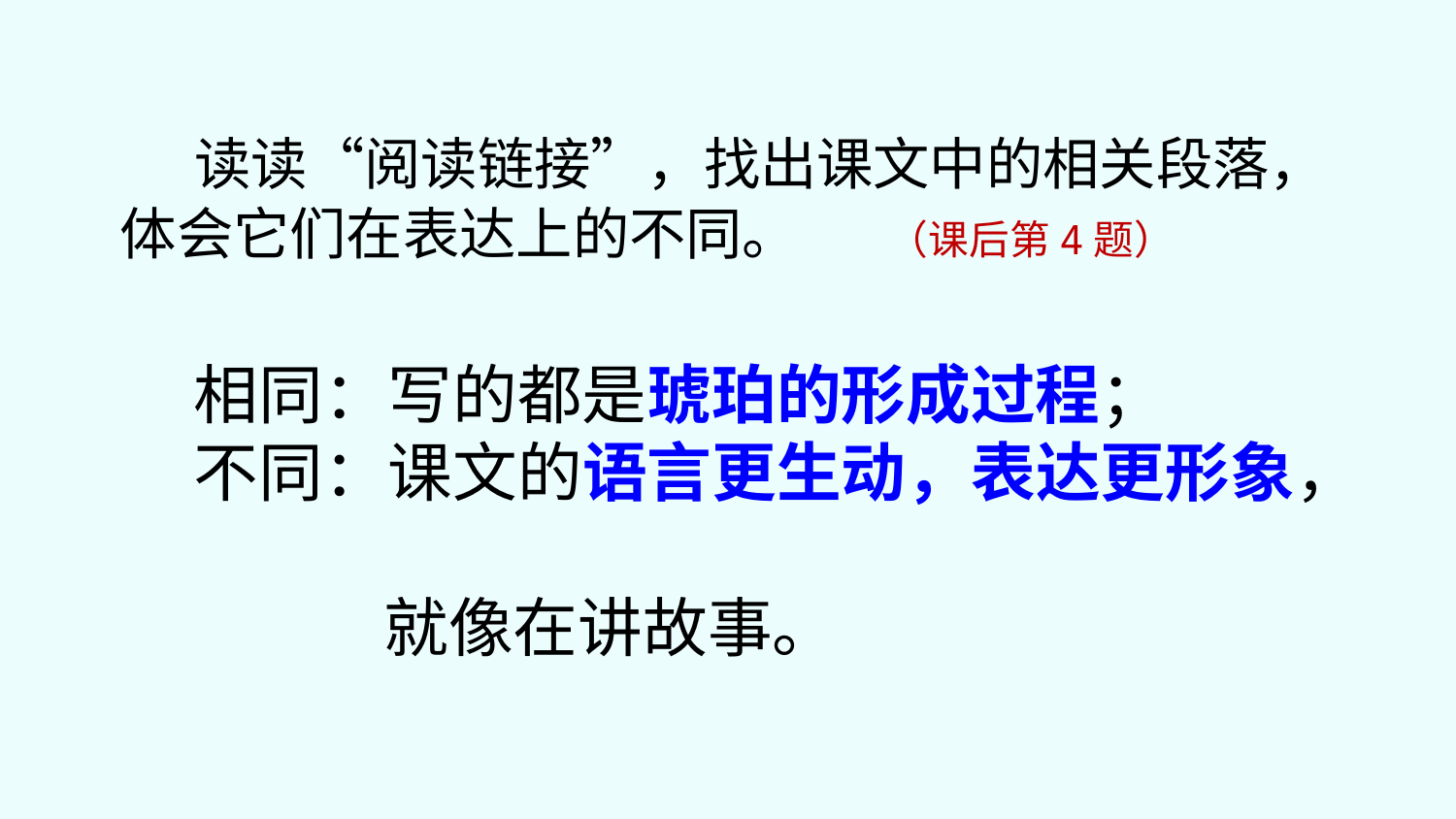

读读“阅读链接”，找出课文中的相关段落，体会它们在表达上的不同。        （课后第4题）
相同：写的都是琥珀的形成过程；
不同：课文的语言更生动，表达更形象，
            就像在讲故事。